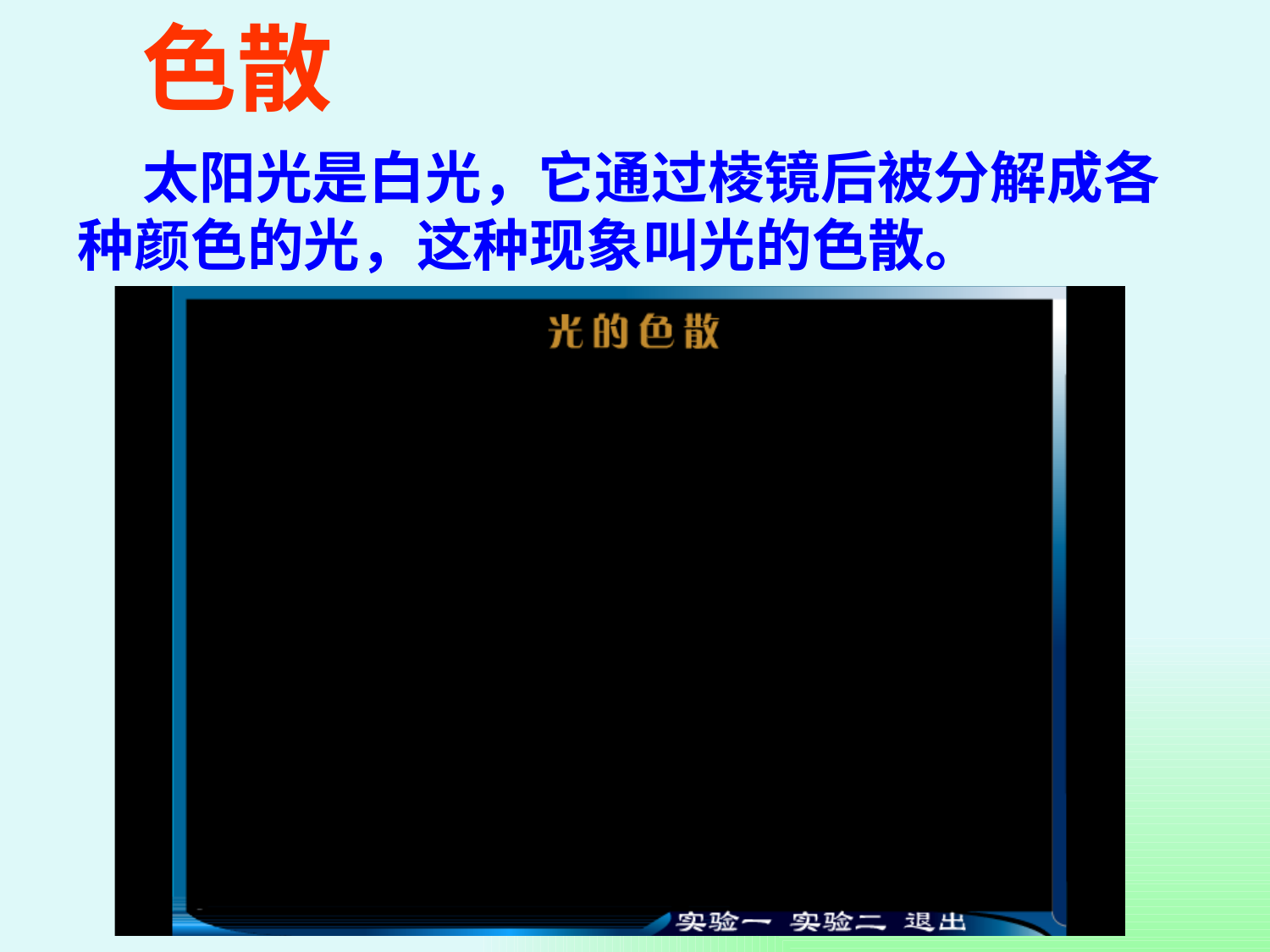

色散
    太阳光是白光，它通过棱镜后被分解成各种颜色的光，这种现象叫光的色散。